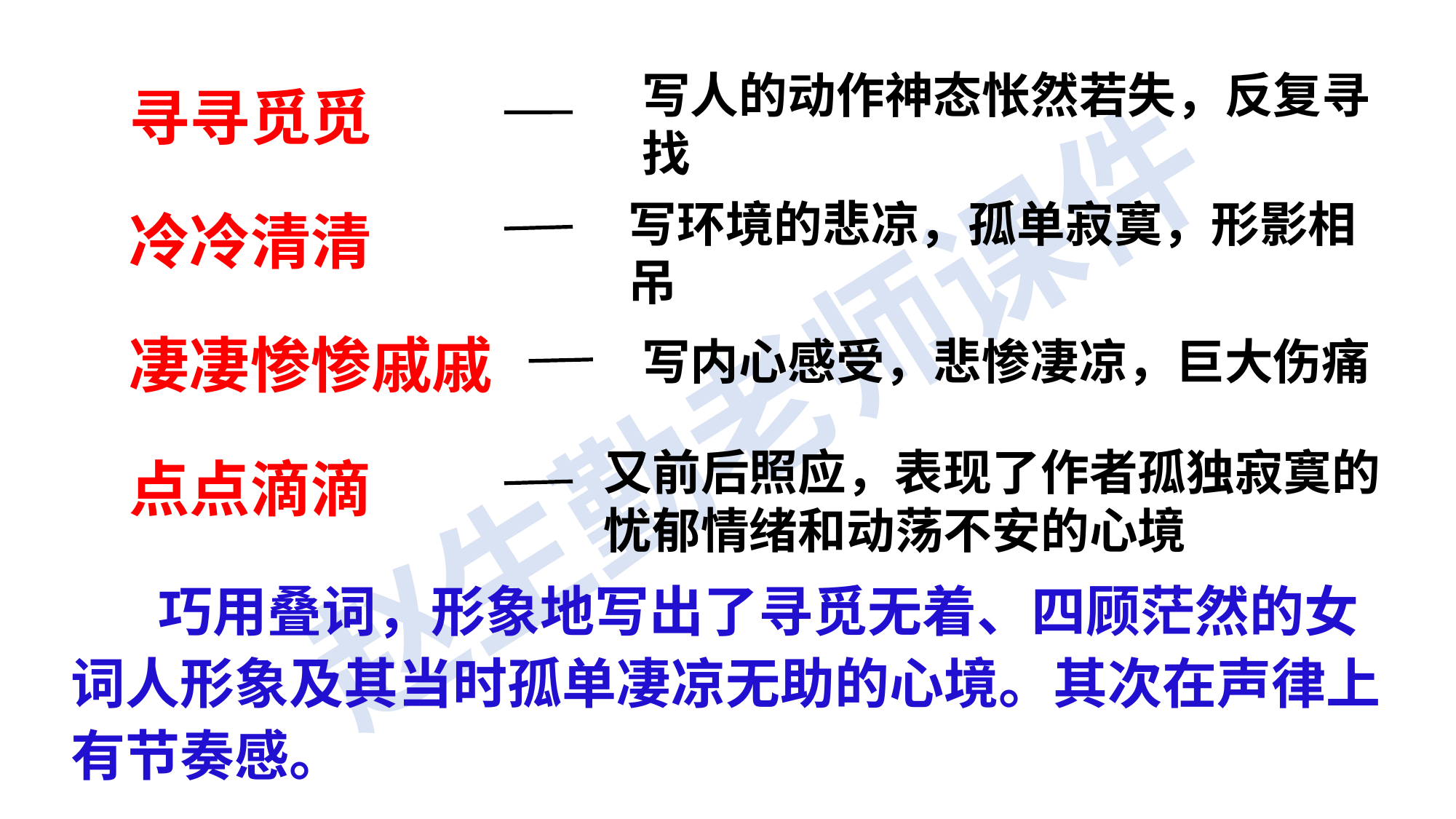

寻寻觅觅
冷冷清清
凄凄惨惨戚戚
点点滴滴
写人的动作神态怅然若失，反复寻找

写环境的悲凉，孤单寂寞，形影相吊

写内心感受，悲惨凄凉，巨大伤痛

又前后照应，表现了作者孤独寂寞的忧郁情绪和动荡不安的心境

      巧用叠词，形象地写出了寻觅无着、四顾茫然的女词人形象及其当时孤单凄凉无助的心境。其次在声律上有节奏感。